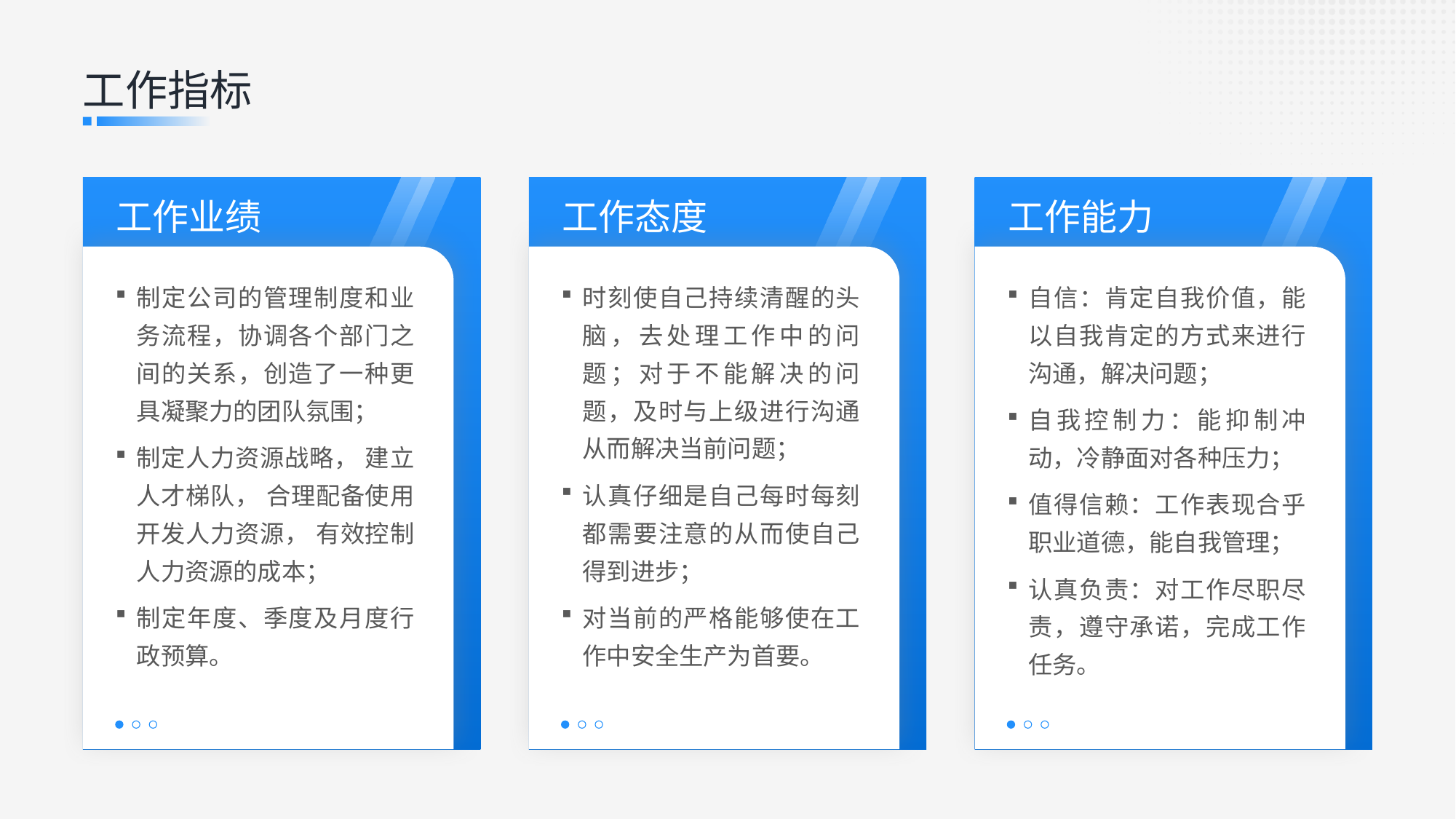

工作指标

工作业绩
工作态度
工作能力

制定公司的管理制度和业务流程，协调各个部门之间的关系，创造了一种更具凝聚力的团队氛围；
制定人力资源战略， 建立人才梯队， 合理配备使用开发人力资源， 有效控制人力资源的成本；
制定年度、季度及月度行政预算。
时刻使自己持续清醒的头脑，去处理工作中的问题；对于不能解决的问题，及时与上级进行沟通从而解决当前问题；
认真仔细是自己每时每刻都需要注意的从而使自己得到进步；
对当前的严格能够使在工作中安全生产为首要。
自信：肯定自我价值，能以自我肯定的方式来进行沟通，解决问题；
自我控制力：能抑制冲动，冷静面对各种压力；
值得信赖：工作表现合乎职业道德，能自我管理；
认真负责：对工作尽职尽责，遵守承诺，完成工作任务。